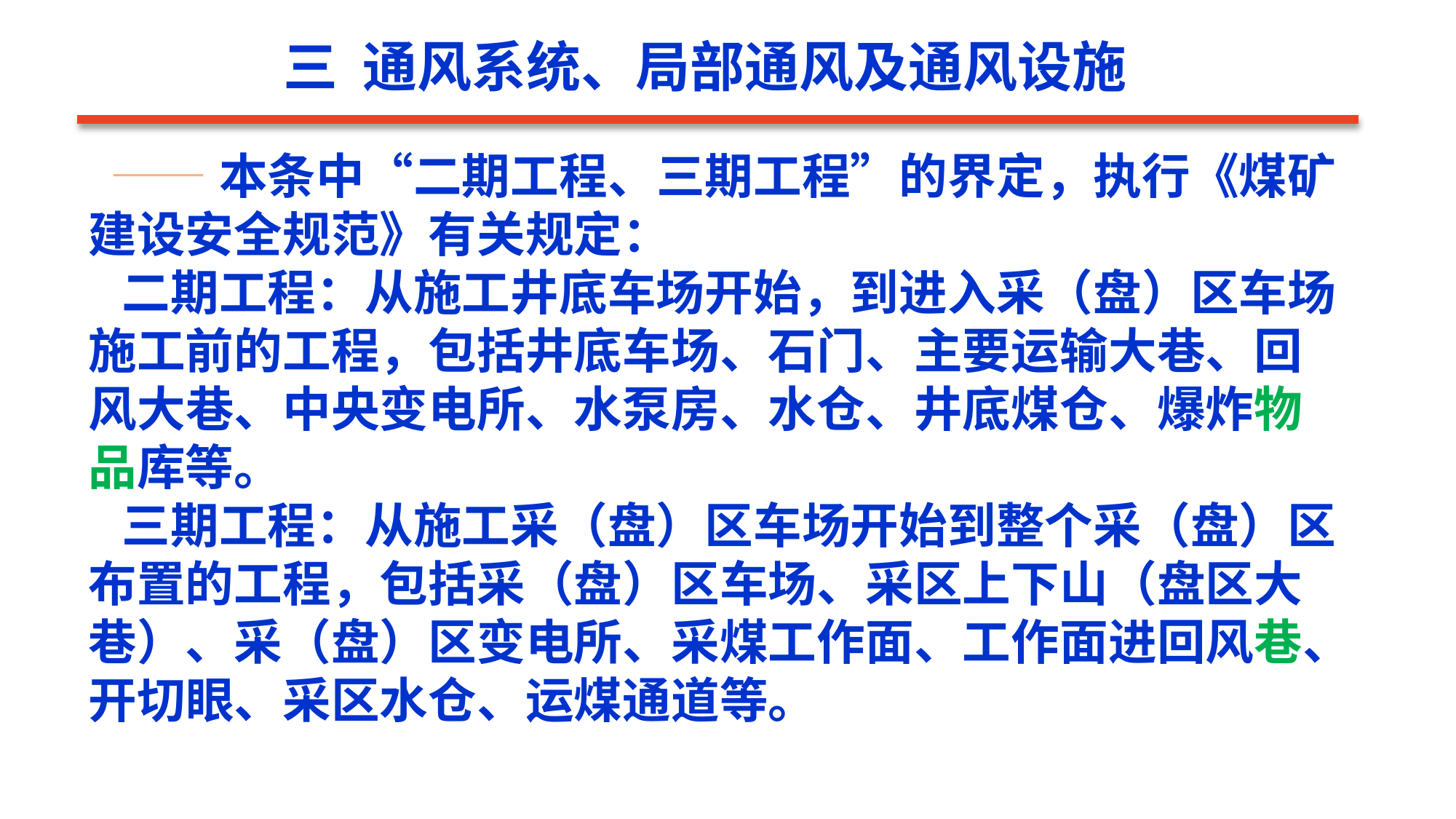

三  通风系统、局部通风及通风设施
  ——本条中“二期工程、三期工程”的界定，执行《煤矿建设安全规范》有关规定：
  二期工程：从施工井底车场开始，到进入采（盘）区车场施工前的工程，包括井底车场、石门、主要运输大巷、回风大巷、中央变电所、水泵房、水仓、井底煤仓、爆炸物品库等。
  三期工程：从施工采（盘）区车场开始到整个采（盘）区布置的工程，包括采（盘）区车场、采区上下山（盘区大巷）、采（盘）区变电所、采煤工作面、工作面进回风巷、开切眼、采区水仓、运煤通道等。